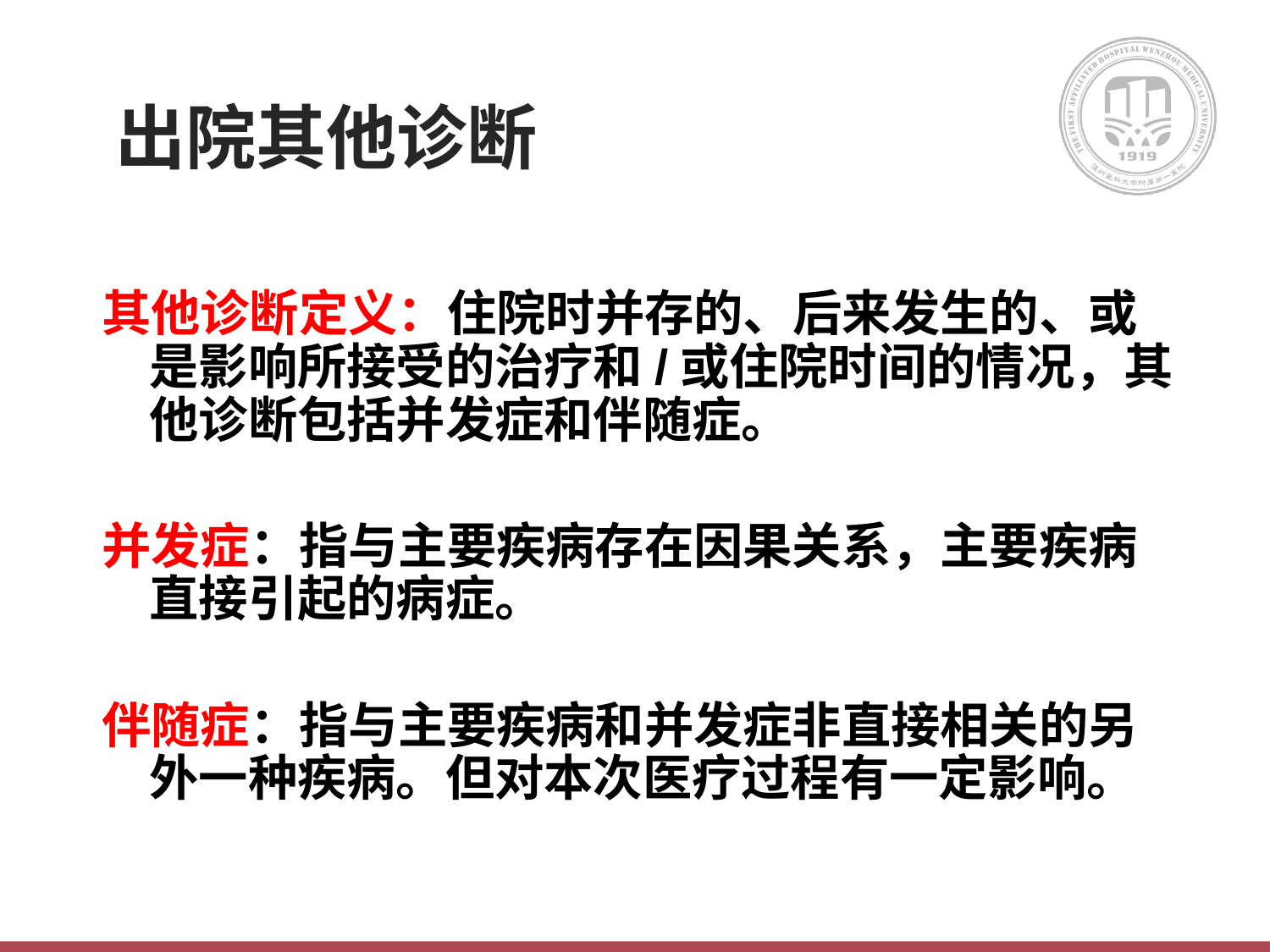

# 出院其他诊断
其他诊断定义：住院时并存的、后来发生的、或是影响所接受的治疗和/或住院时间的情况，其他诊断包括并发症和伴随症。

并发症：指与主要疾病存在因果关系，主要疾病直接引起的病症。

伴随症：指与主要疾病和并发症非直接相关的另外一种疾病。但对本次医疗过程有一定影响。